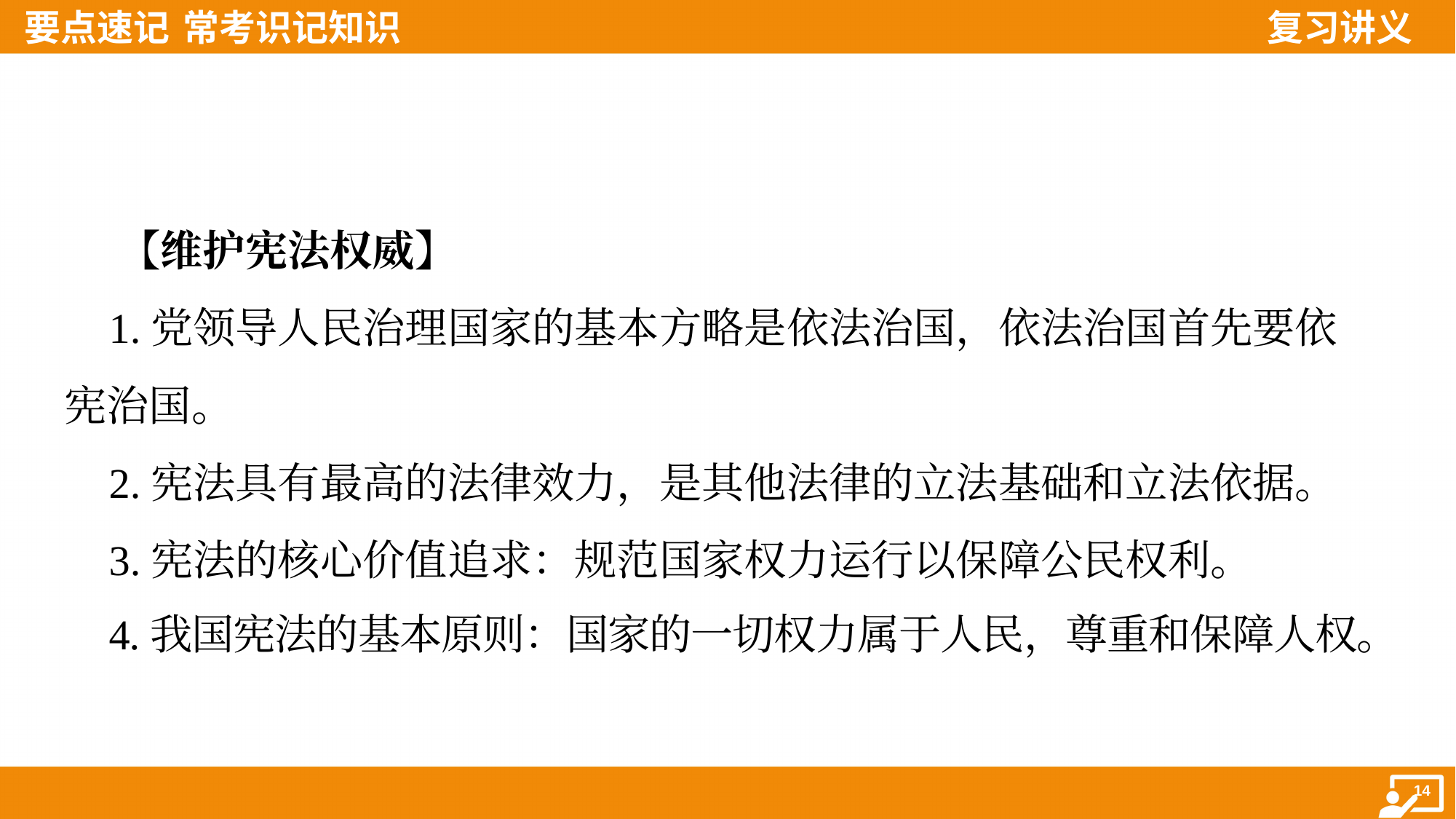

【维护宪法权威】
    1.党领导人民治理国家的基本方略是依法治国，依法治国首先要依
宪治国。
    2.宪法具有最高的法律效力，是其他法律的立法基础和立法依据。
    3.宪法的核心价值追求：规范国家权力运行以保障公民权利。
    4.我国宪法的基本原则：国家的一切权力属于人民，尊重和保障人权。